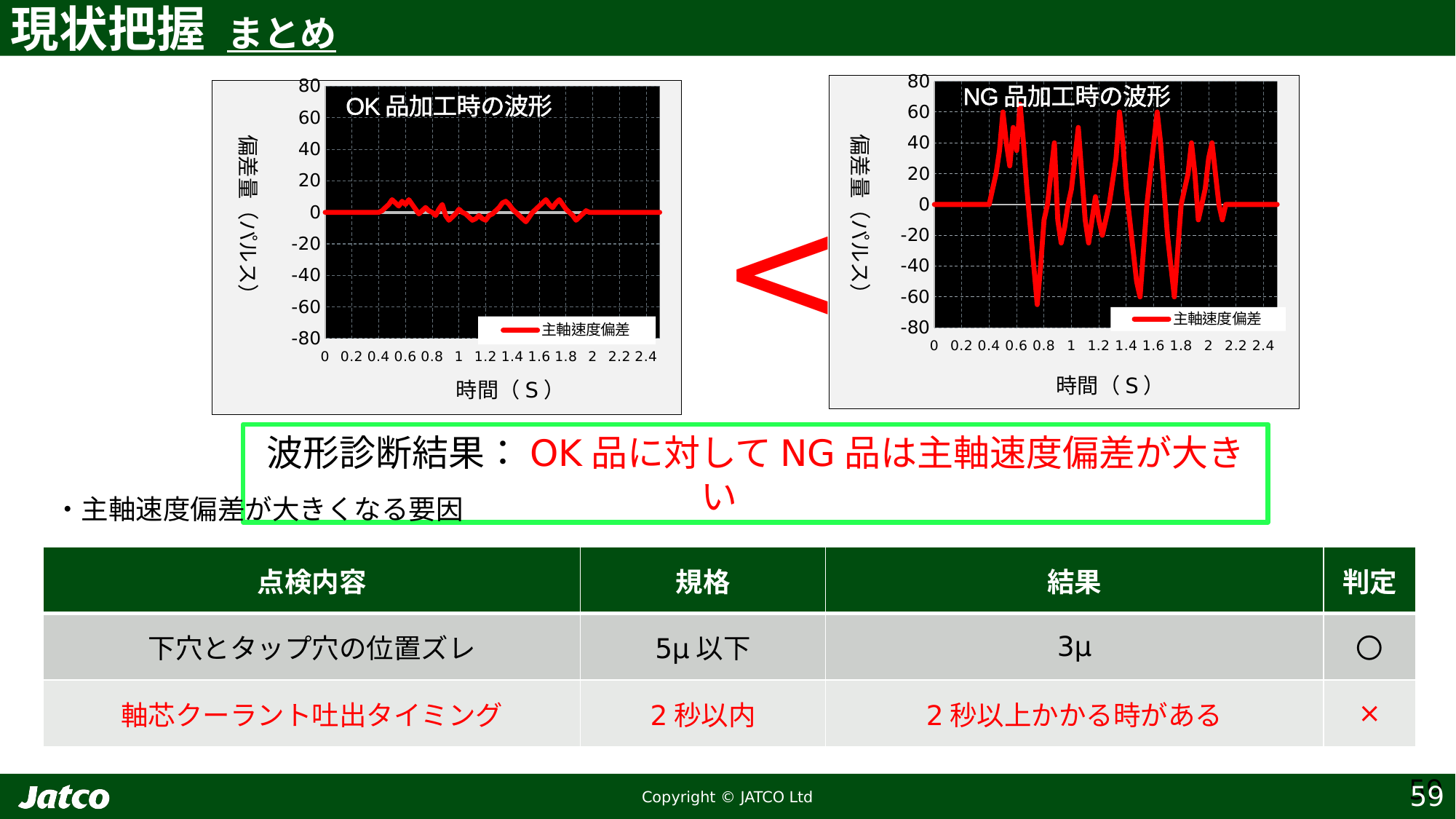

現状把握  まとめ

### Chart: NG品加工時の波形

| Category | 主軸速度偏差 |
|---|---|

### Chart: OK品加工時の波形

| Category | 主軸速度偏差 |
|---|---|
偏差量（パルス）
偏差量（パルス）
<
時間（S）
時間（S）
波形診断結果：OK品に対してNG品は主軸速度偏差が大きい
・主軸速度偏差が大きくなる要因
| 点検内容 | 規格 | 結果 | 判定 |
| --- | --- | --- | --- |
| 下穴とタップ穴の位置ズレ | 5μ以下 | 3μ | 〇 |
| 軸芯クーラント吐出タイミング | 2秒以内 | 2秒以上かかる時がある | × |
59
59